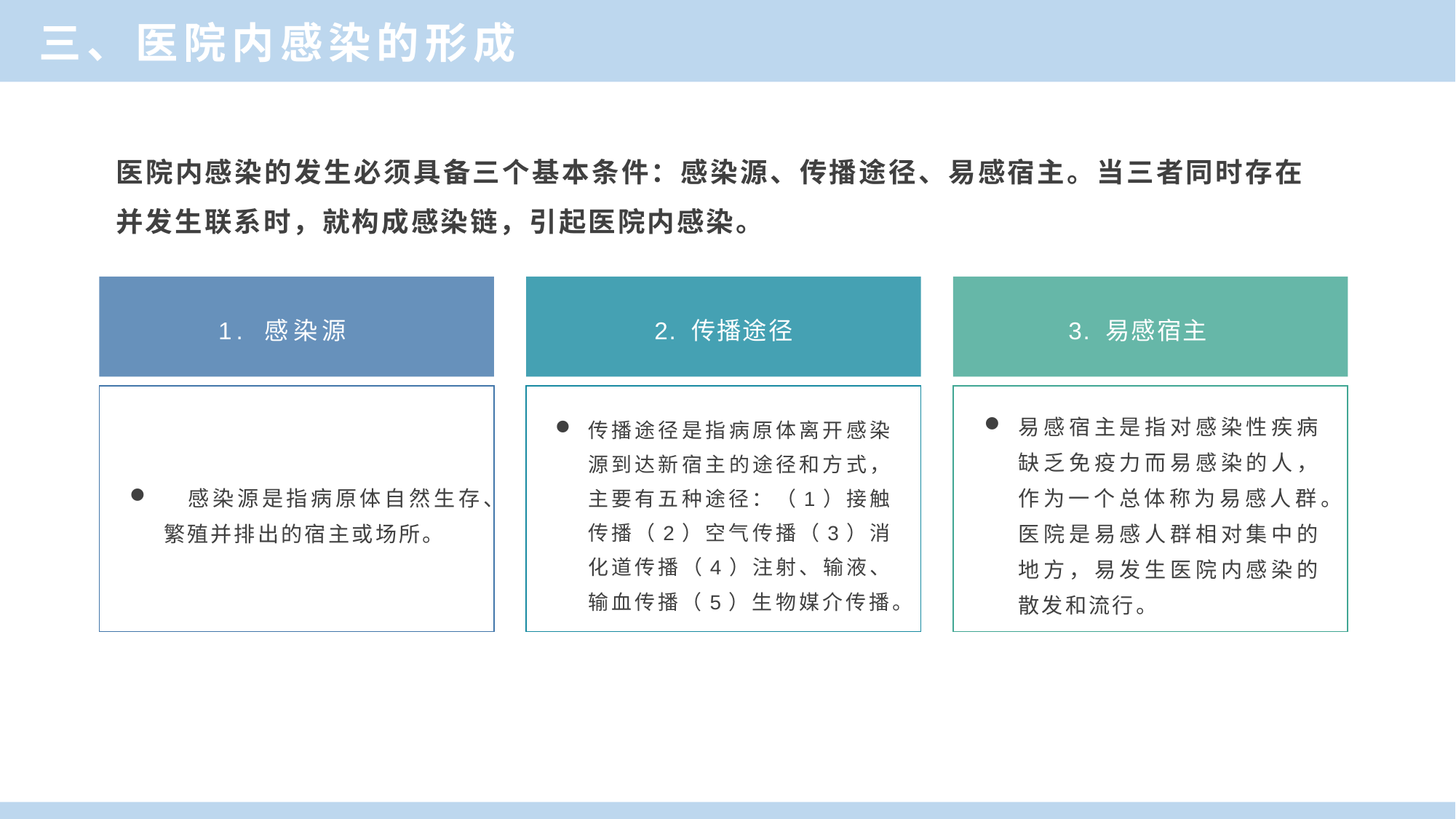

三、医院内感染的形成
医院内感染的发生必须具备三个基本条件：感染源、传播途径、易感宿主。当三者同时存在并发生联系时，就构成感染链，引起医院内感染。

2. 传播途径
3. 易感宿主
1. 感染源

传播途径是指病原体离开感染源到达新宿主的途径和方式，主要有五种途径：（1）接触传播（2）空气传播（3）消化道传播（4）注射、输液、输血传播（5）生物媒介传播。
易感宿主是指对感染性疾病缺乏免疫力而易感染的人，作为一个总体称为易感人群。医院是易感人群相对集中的地方，易发生医院内感染的散发和流行。
　感染源是指病原体自然生存、繁殖并排出的宿主或场所。